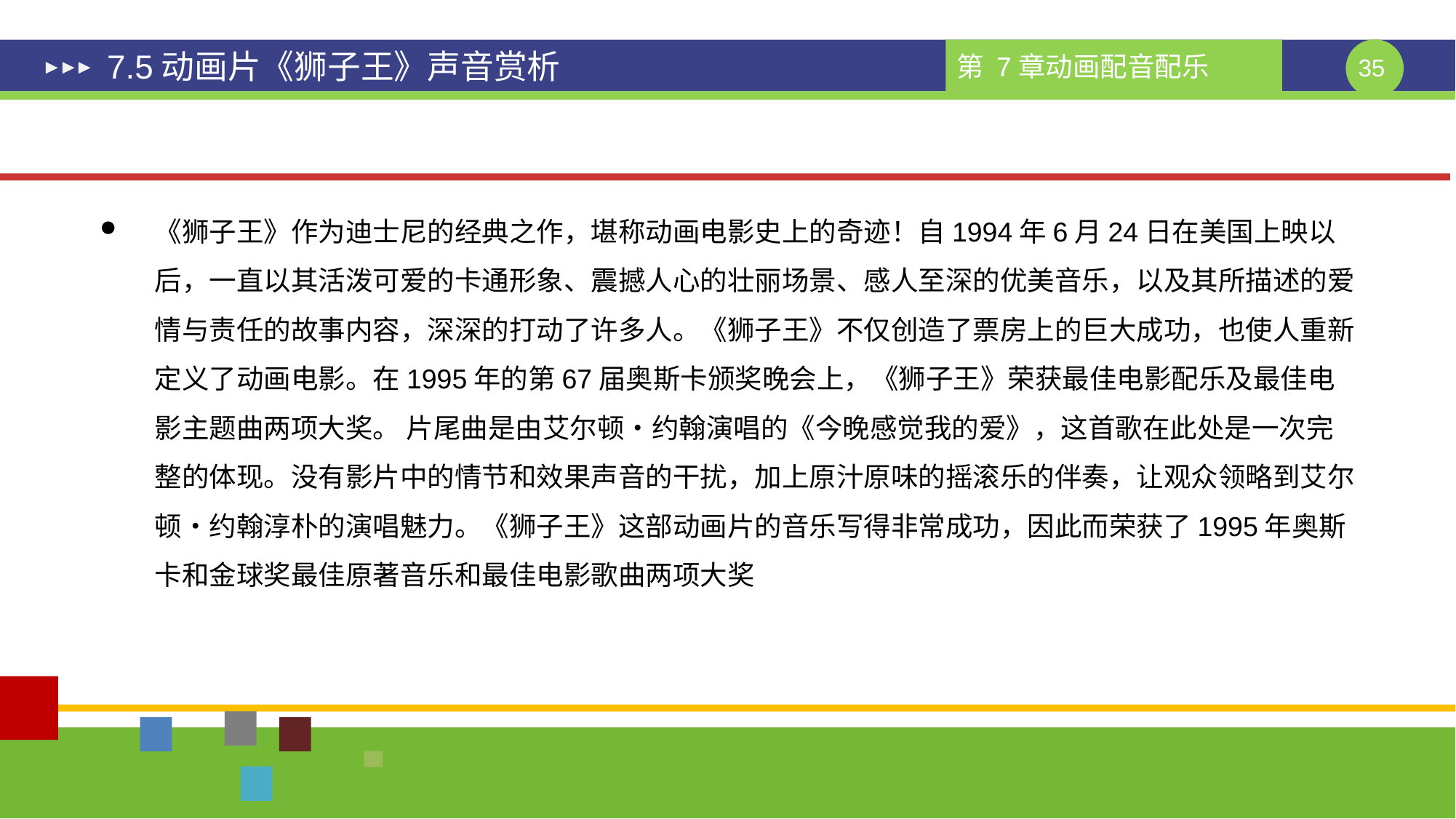

# 7.5动画片《狮子王》声音赏析

《狮子王》作为迪士尼的经典之作，堪称动画电影史上的奇迹！自1994年6月24日在美国上映以后，一直以其活泼可爱的卡通形象、震撼人心的壮丽场景、感人至深的优美音乐，以及其所描述的爱情与责任的故事内容，深深的打动了许多人。《狮子王》不仅创造了票房上的巨大成功，也使人重新定义了动画电影。在1995年的第67届奥斯卡颁奖晚会上，《狮子王》荣获最佳电影配乐及最佳电影主题曲两项大奖。 片尾曲是由艾尔顿•约翰演唱的《今晚感觉我的爱》，这首歌在此处是一次完整的体现。没有影片中的情节和效果声音的干扰，加上原汁原味的摇滚乐的伴奏，让观众领略到艾尔顿•约翰淳朴的演唱魅力。《狮子王》这部动画片的音乐写得非常成功，因此而荣获了1995年奥斯卡和金球奖最佳原著音乐和最佳电影歌曲两项大奖